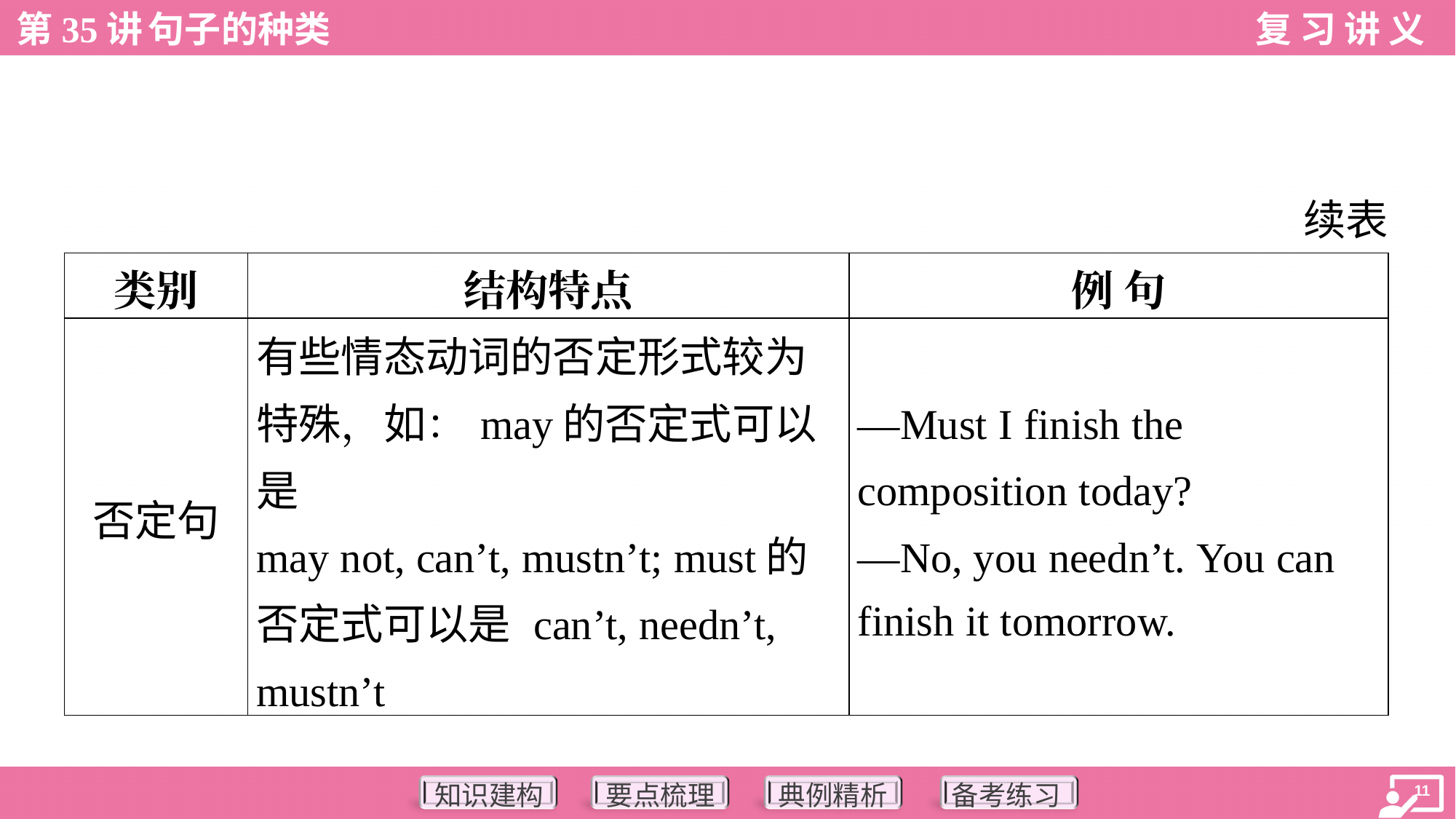

续表
| 类别 | 结构特点 | 例 句 |
| --- | --- | --- |
| 否定句 | 有些情态动词的否定形式较为 特殊，如：may的否定式可以是 may not, can’t, mustn’t; must的 否定式可以是 can’t, needn’t, mustn’t | —Must I finish the composition today? —No, you needn’t. You can finish it tomorrow. |